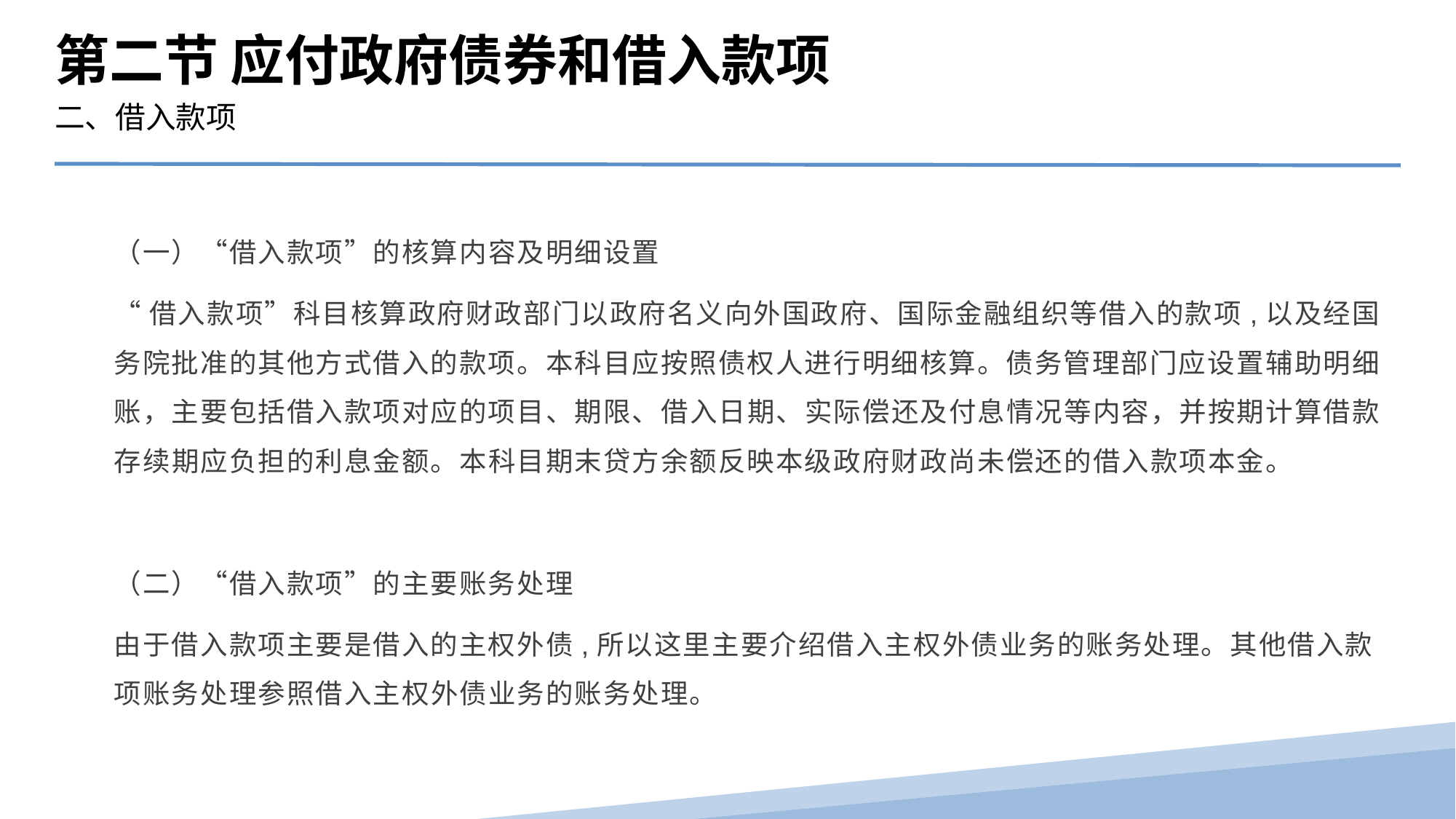

第二节 应付政府债券和借入款项
二、借入款项
（一）“借入款项”的核算内容及明细设置
“借入款项”科目核算政府财政部门以政府名义向外国政府、国际金融组织等借入的款项,以及经国务院批准的其他方式借入的款项。本科目应按照债权人进行明细核算。债务管理部门应设置辅助明细账，主要包括借入款项对应的项目、期限、借入日期、实际偿还及付息情况等内容，并按期计算借款存续期应负担的利息金额。本科目期末贷方余额反映本级政府财政尚未偿还的借入款项本金。

（二）“借入款项”的主要账务处理
由于借入款项主要是借入的主权外债,所以这里主要介绍借入主权外债业务的账务处理。其他借入款项账务处理参照借入主权外债业务的账务处理。